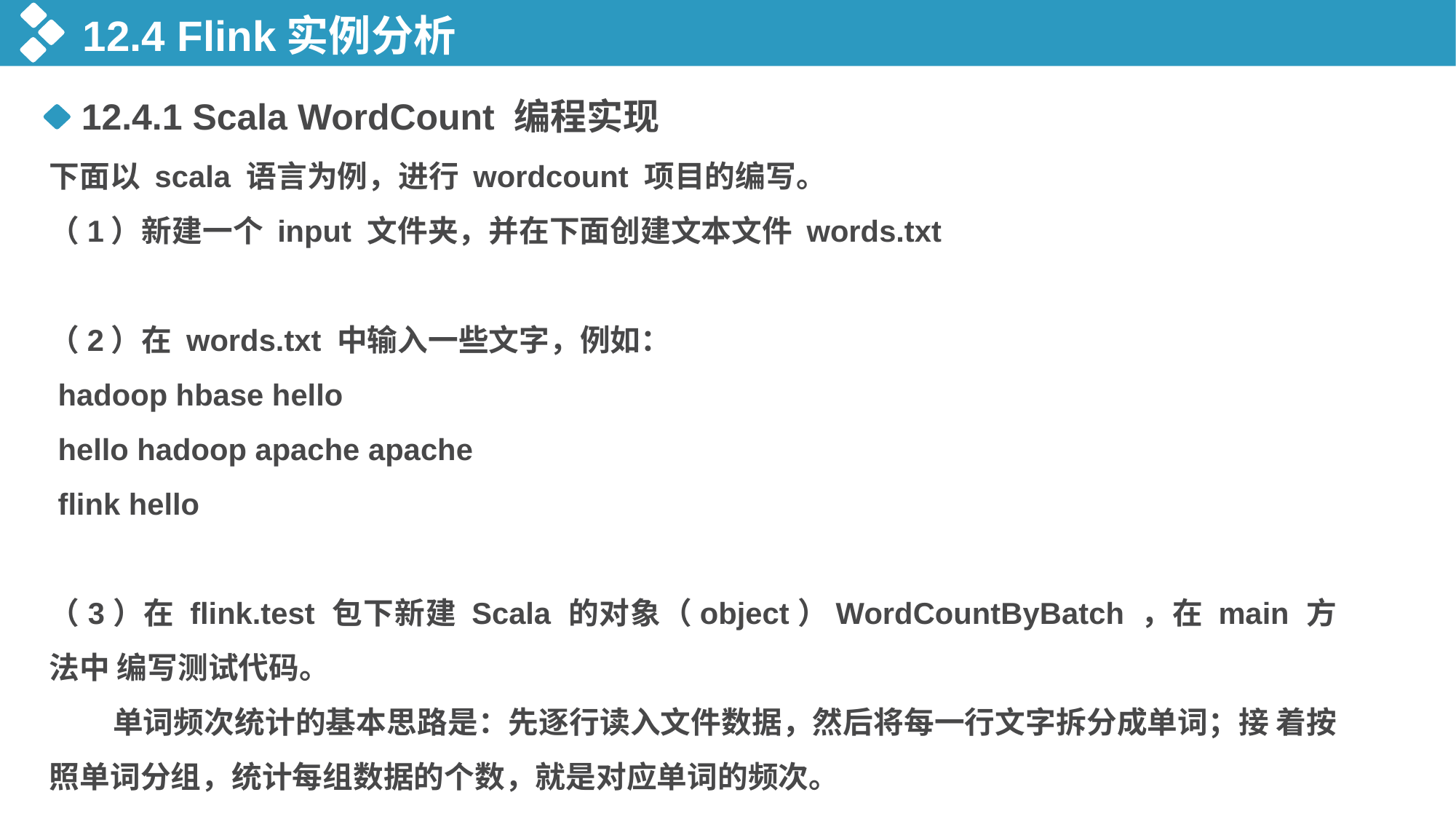

12.4 Flink实例分析
12.4.1 Scala WordCount 编程实现

下面以 scala 语言为例，进行 wordcount 项目的编写。
（1）新建一个 input 文件夹，并在下面创建文本文件 words.txt

（2）在 words.txt 中输入一些文字，例如：
 hadoop hbase hello
 hello hadoop apache apache
 flink hello

（3）在 flink.test 包下新建 Scala 的对象（object）WordCountByBatch ，在 main 方法中 编写测试代码。
        单词频次统计的基本思路是：先逐行读入文件数据，然后将每一行文字拆分成单词；接 着按照单词分组，统计每组数据的个数，就是对应单词的频次。